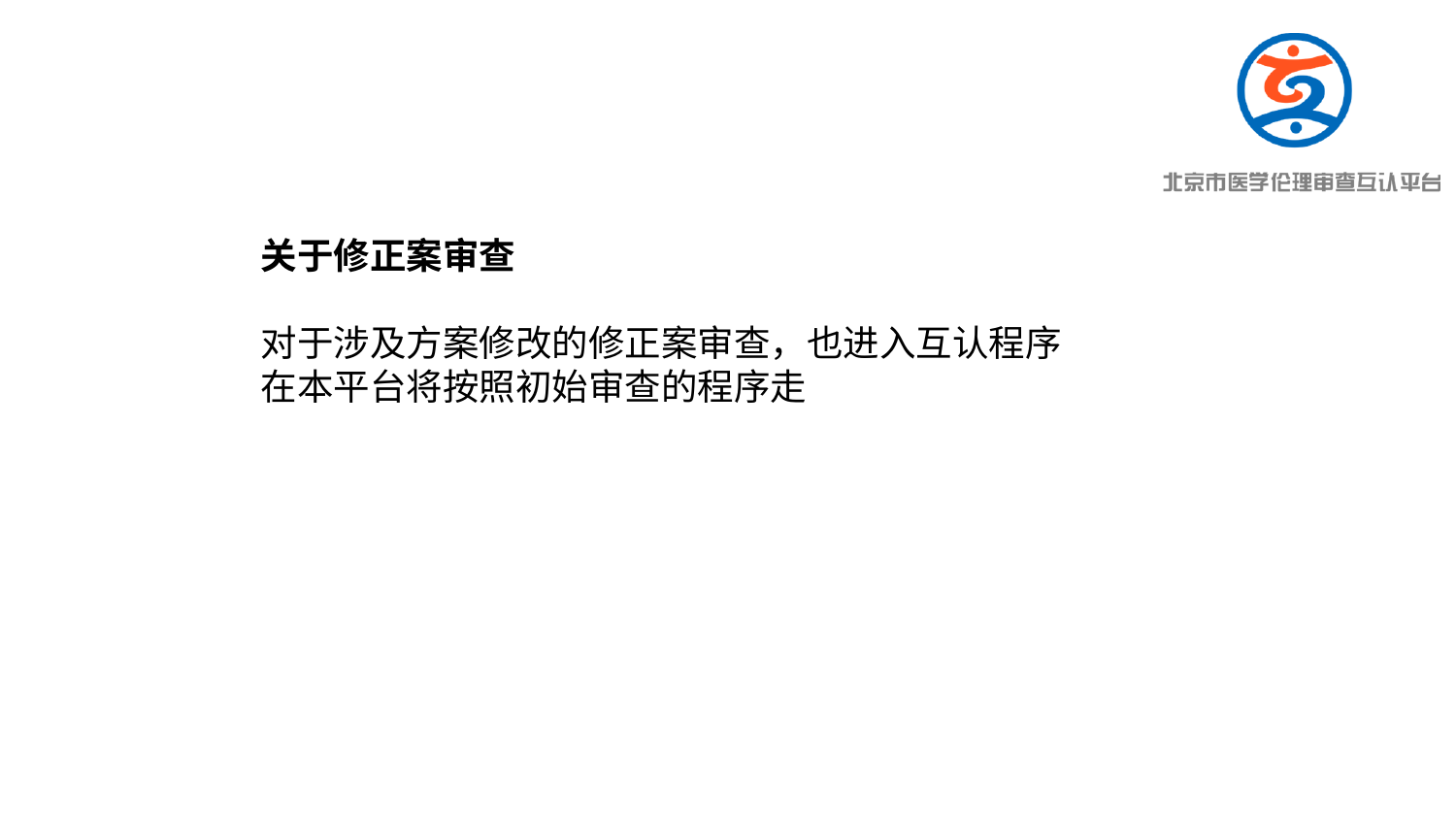

关于修正案审查

对于涉及方案修改的修正案审查，也进入互认程序
在本平台将按照初始审查的程序走